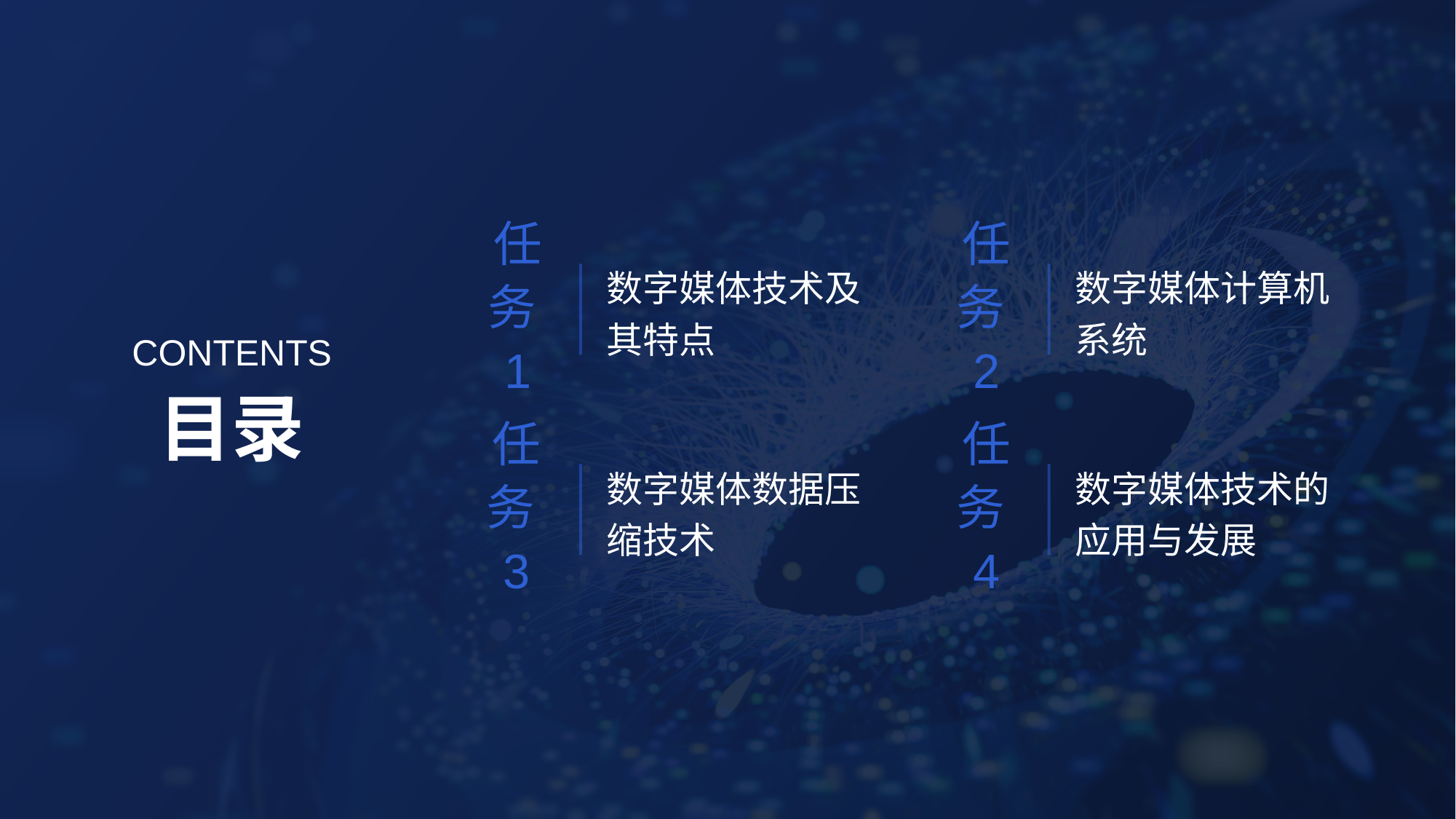

数字媒体技术及其特点
数字媒体计算机系统

任务1
任务2
CONTENTS
目录
数字媒体数据压缩技术
数字媒体技术的应用与发展

任务3
任务4